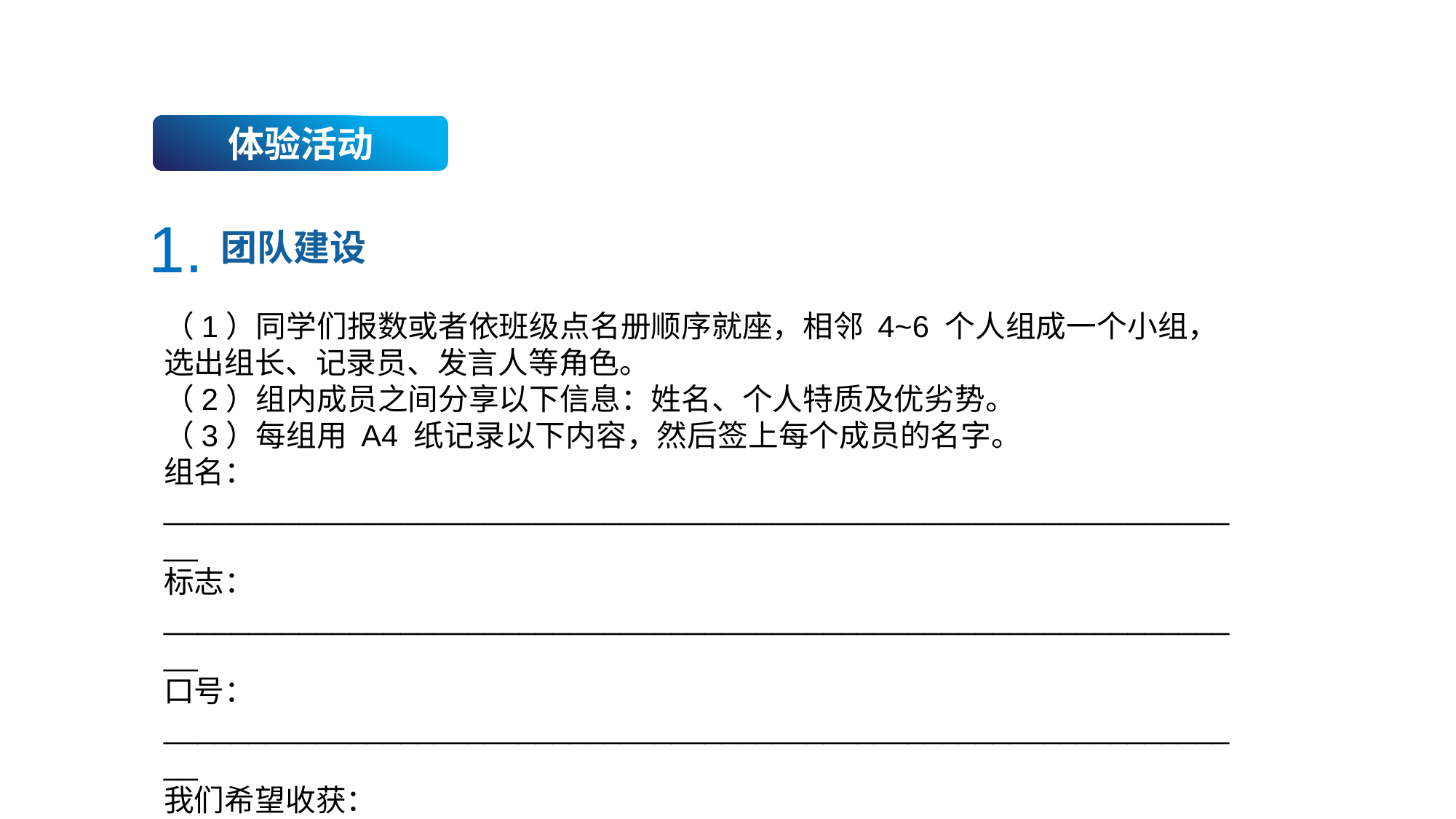

体验活动
1.
团队建设
（1）同学们报数或者依班级点名册顺序就座，相邻 4~6 个人组成一个小组，选出组长、记录员、发言人等角色。
（2）组内成员之间分享以下信息：姓名、个人特质及优劣势。
（3）每组用 A4 纸记录以下内容，然后签上每个成员的名字。
组名：_________________________________________________________________
标志：_________________________________________________________________
口号：_________________________________________________________________
我们希望收获：_________________________________________________________
我们准备付出：_________________________________________________________
（4）每组选派代表在全班进行分享。